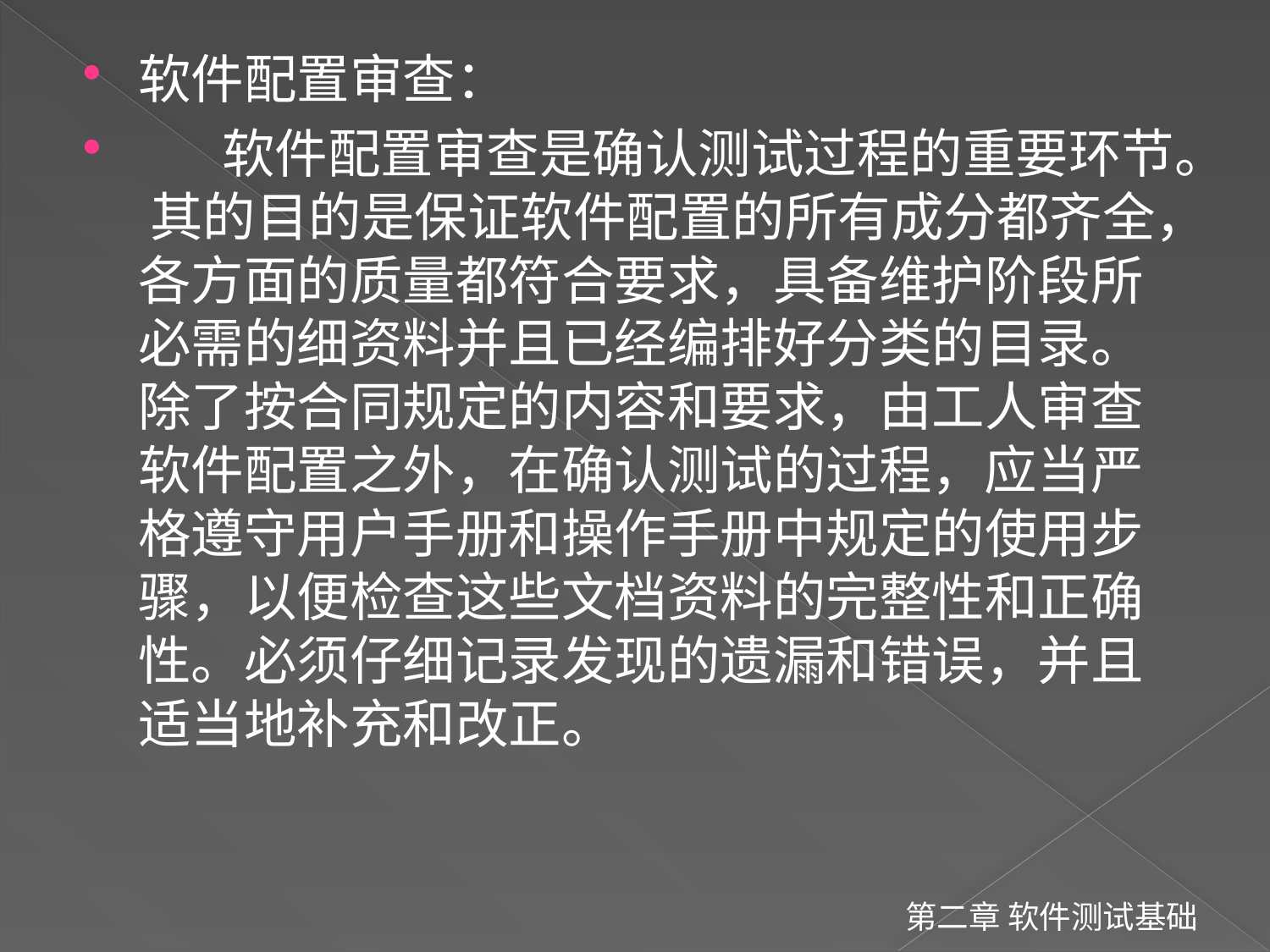

软件配置审查：
      软件配置审查是确认测试过程的重要环节。 其的目的是保证软件配置的所有成分都齐全，各方面的质量都符合要求，具备维护阶段所必需的细资料并且已经编排好分类的目录。除了按合同规定的内容和要求，由工人审查软件配置之外，在确认测试的过程，应当严格遵守用户手册和操作手册中规定的使用步骤，以便检查这些文档资料的完整性和正确性。必须仔细记录发现的遗漏和错误，并且适当地补充和改正。